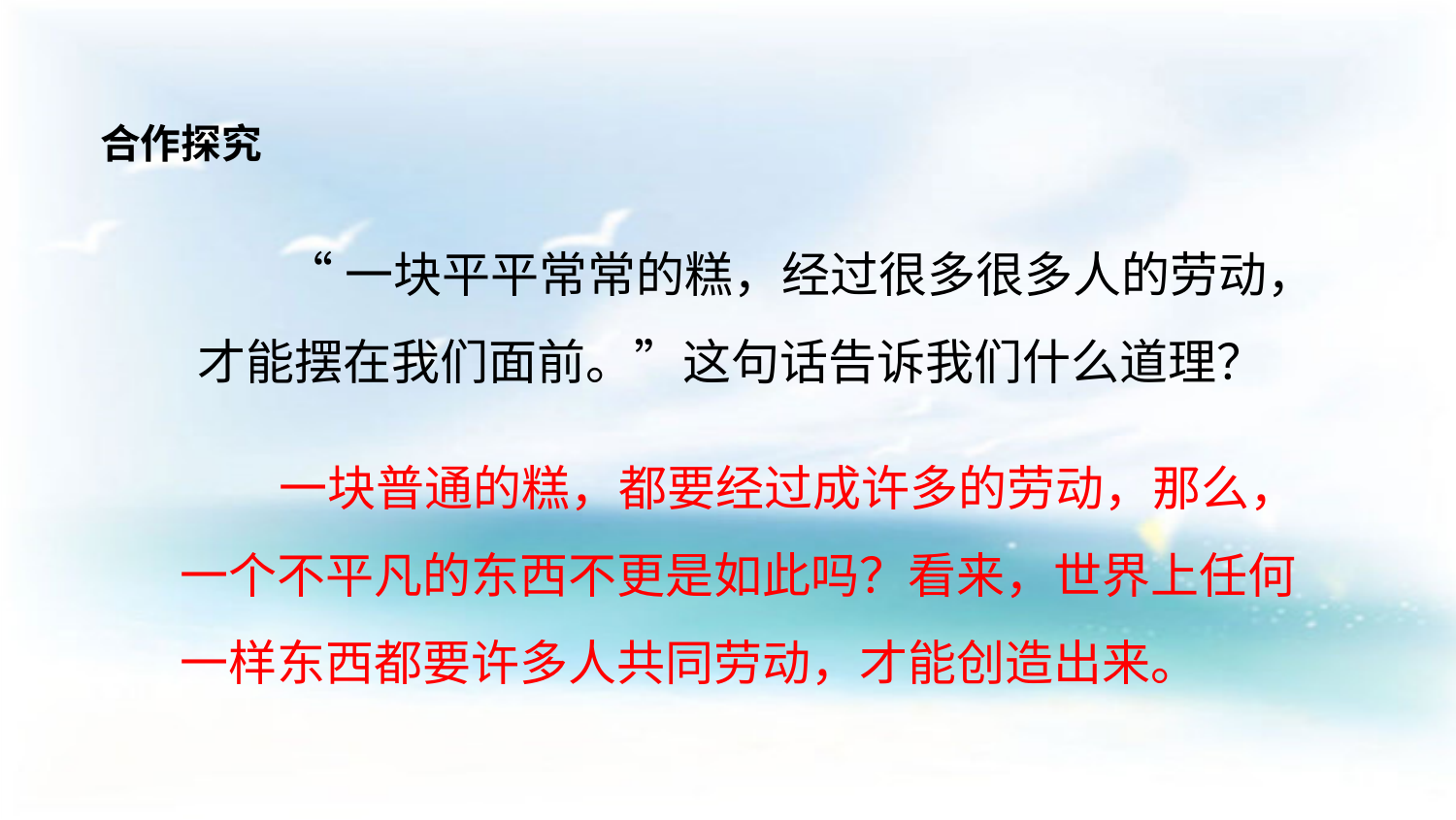

合作探究
        “一块平平常常的糕，经过很多很多人的劳动，才能摆在我们面前。”这句话告诉我们什么道理？
        一块普通的糕，都要经过成许多的劳动，那么，一个不平凡的东西不更是如此吗？看来，世界上任何一样东西都要许多人共同劳动，才能创造出来。